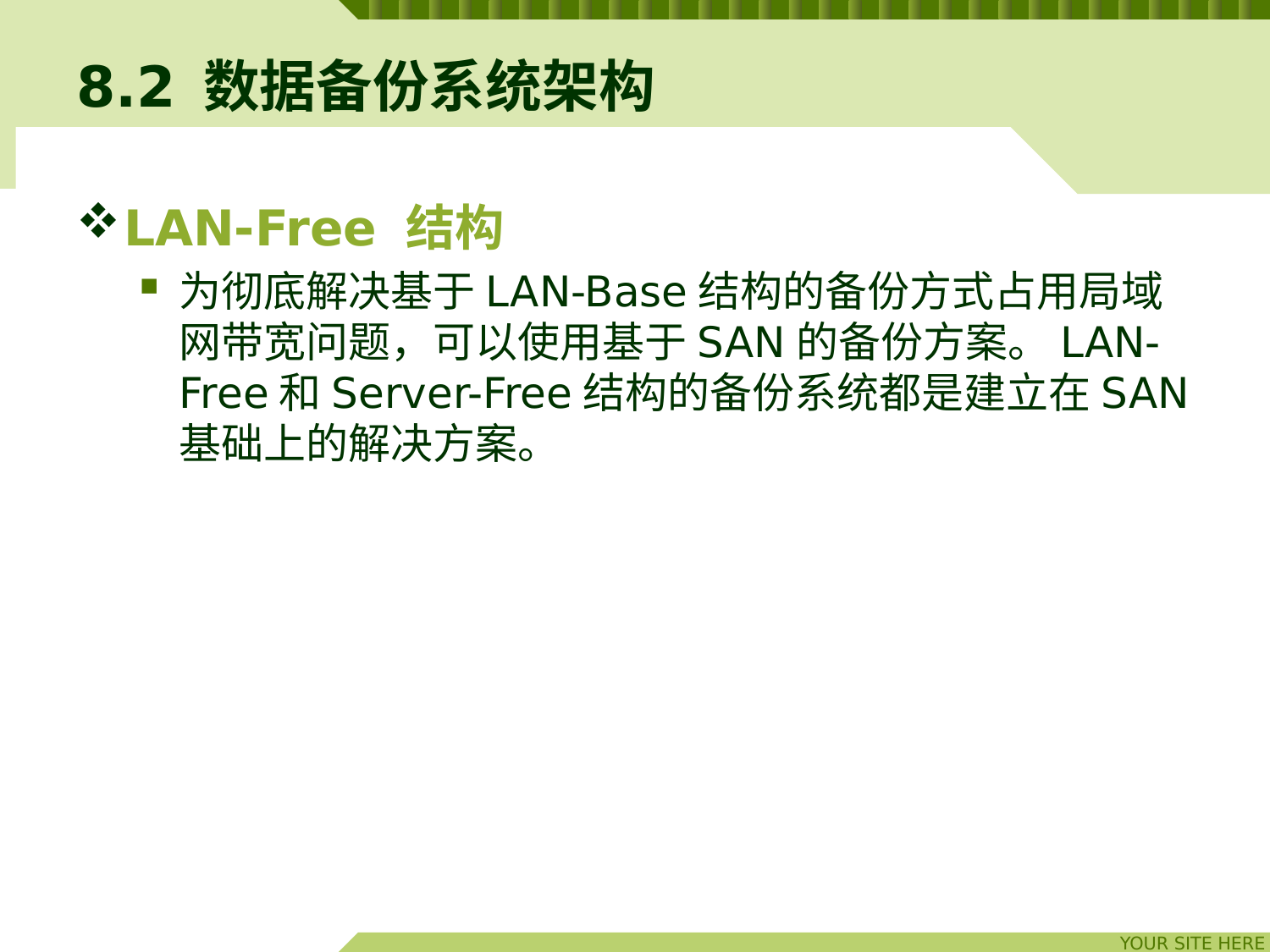

# 8.2	数据备份系统架构
LAN-Free 结构
为彻底解决基于LAN-Base结构的备份方式占用局域网带宽问题，可以使用基于SAN的备份方案。LAN-Free和Server-Free结构的备份系统都是建立在SAN基础上的解决方案。